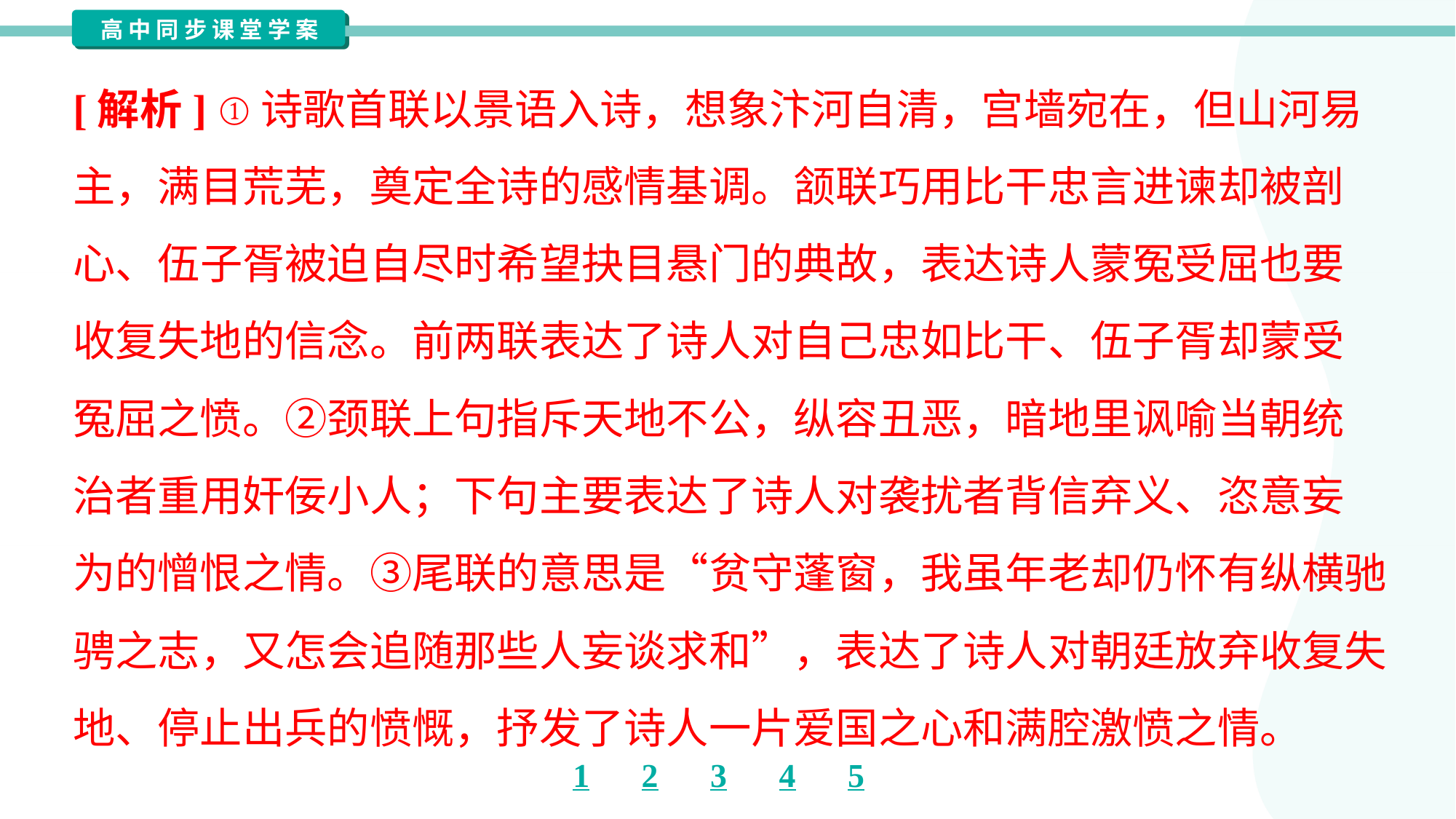

[解析] ①诗歌首联以景语入诗，想象汴河自清，宫墙宛在，但山河易
主，满目荒芜，奠定全诗的感情基调。颔联巧用比干忠言进谏却被剖
心、伍子胥被迫自尽时希望抉目悬门的典故，表达诗人蒙冤受屈也要
收复失地的信念。前两联表达了诗人对自己忠如比干、伍子胥却蒙受
冤屈之愤。②颈联上句指斥天地不公，纵容丑恶，暗地里讽喻当朝统
治者重用奸佞小人；下句主要表达了诗人对袭扰者背信弃义、恣意妄
为的憎恨之情。③尾联的意思是“贫守蓬窗，我虽年老却仍怀有纵横驰
骋之志，又怎会追随那些人妄谈求和”，表达了诗人对朝廷放弃收复失
地、停止出兵的愤慨，抒发了诗人一片爱国之心和满腔激愤之情。